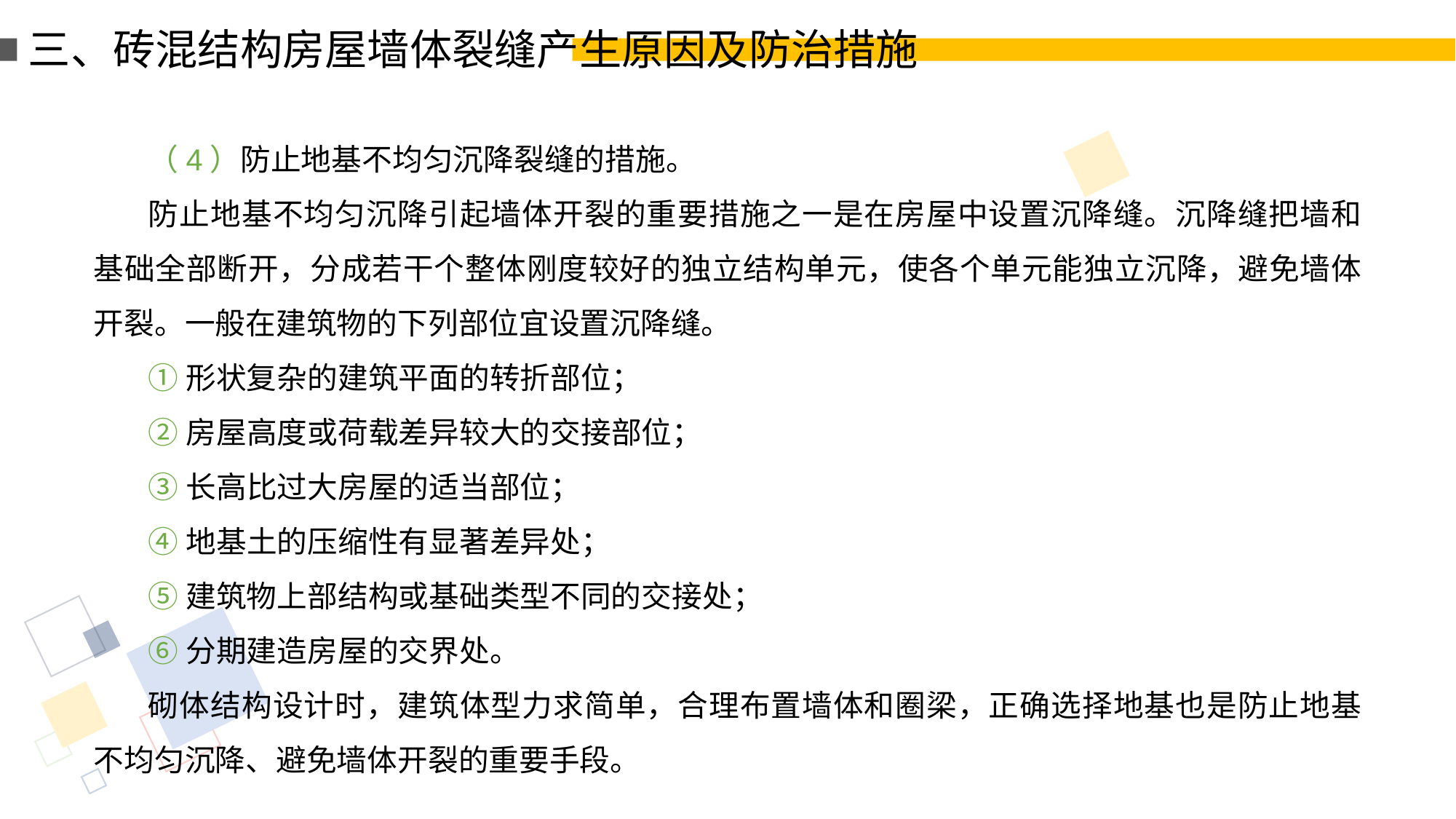

三、砖混结构房屋墙体裂缝产生原因及防治措施
（4）防止地基不均匀沉降裂缝的措施。
防止地基不均匀沉降引起墙体开裂的重要措施之一是在房屋中设置沉降缝。沉降缝把墙和基础全部断开，分成若干个整体刚度较好的独立结构单元，使各个单元能独立沉降，避免墙体开裂。一般在建筑物的下列部位宜设置沉降缝。
①形状复杂的建筑平面的转折部位；
②房屋高度或荷载差异较大的交接部位；
③长高比过大房屋的适当部位；
④地基土的压缩性有显著差异处；
⑤建筑物上部结构或基础类型不同的交接处；
⑥分期建造房屋的交界处。
砌体结构设计时，建筑体型力求简单，合理布置墙体和圈梁，正确选择地基也是防止地基不均匀沉降、避免墙体开裂的重要手段。